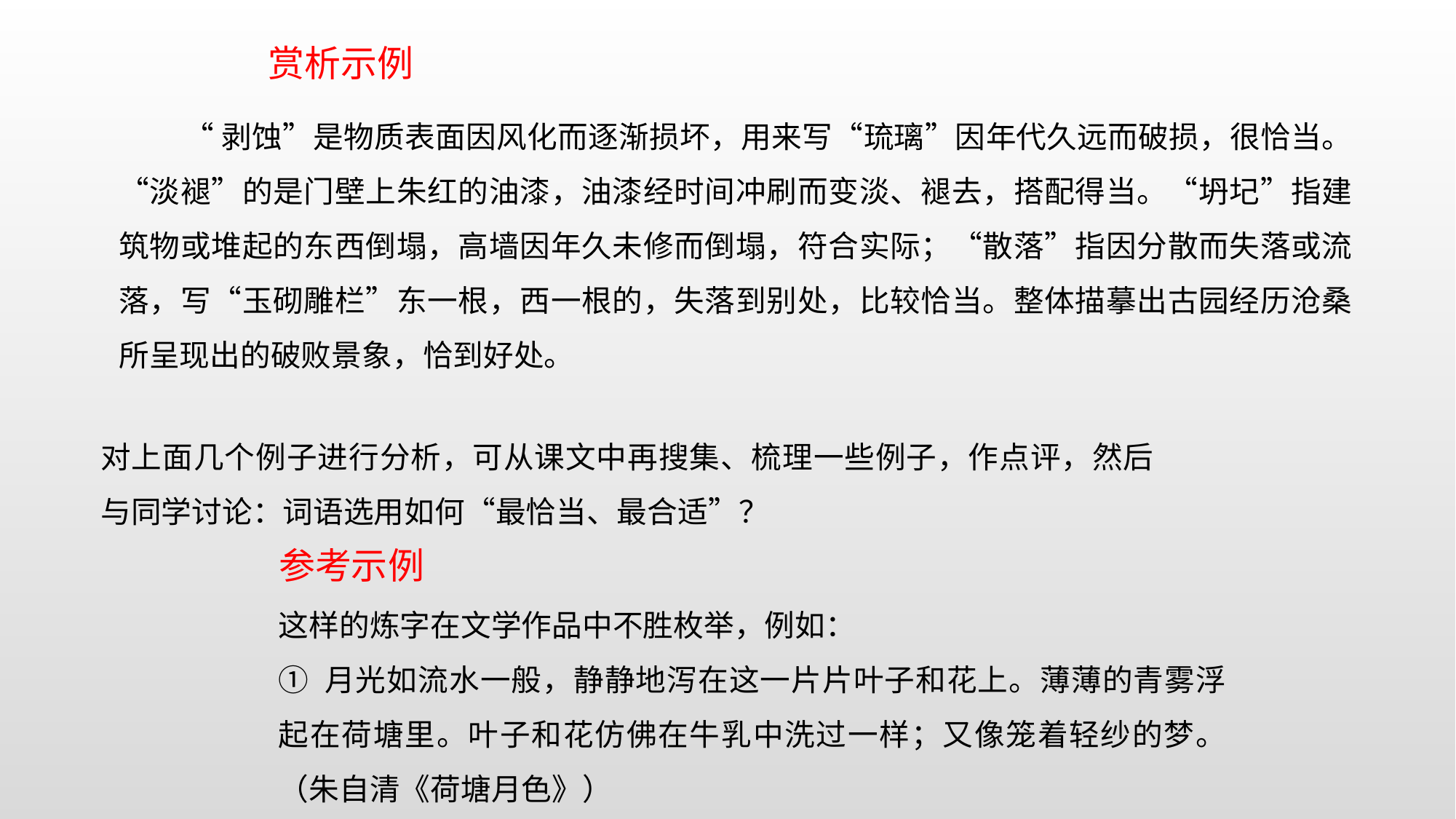

赏析示例
“剥蚀”是物质表面因风化而逐渐损坏，用来写“琉璃”因年代久远而破损，很恰当。“淡褪”的是门壁上朱红的油漆，油漆经时间冲刷而变淡、褪去，搭配得当。“坍圮”指建筑物或堆起的东西倒塌，高墙因年久未修而倒塌，符合实际；“散落”指因分散而失落或流落，写“玉砌雕栏”东一根，西一根的，失落到别处，比较恰当。整体描摹出古园经历沧桑所呈现出的破败景象，恰到好处。
对上面几个例子进行分析，可从课文中再搜集、梳理一些例子，作点评，然后与同学讨论：词语选用如何“最恰当、最合适”？
参考示例
这样的炼字在文学作品中不胜枚举，例如：
① 月光如流水一般，静静地泻在这一片片叶子和花上。薄薄的青雾浮起在荷塘里。叶子和花仿佛在牛乳中洗过一样；又像笼着轻纱的梦。（朱自清《荷塘月色》）